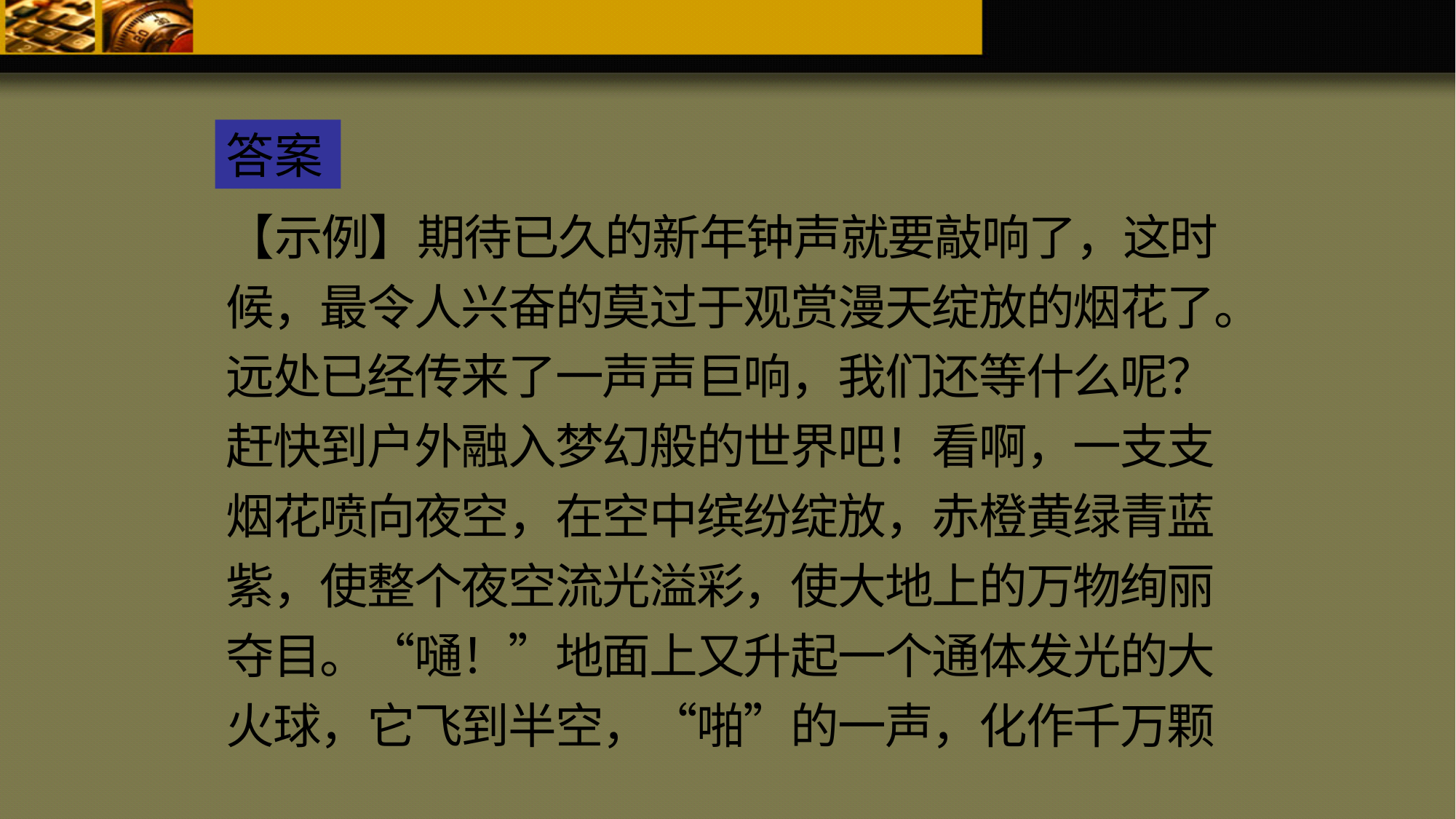

答案
【示例】期待已久的新年钟声就要敲响了，这时候，最令人兴奋的莫过于观赏漫天绽放的烟花了。远处已经传来了一声声巨响，我们还等什么呢？赶快到户外融入梦幻般的世界吧！看啊，一支支烟花喷向夜空，在空中缤纷绽放，赤橙黄绿青蓝紫，使整个夜空流光溢彩，使大地上的万物绚丽夺目。“嗵！”地面上又升起一个通体发光的大火球，它飞到半空，“啪”的一声，化作千万颗